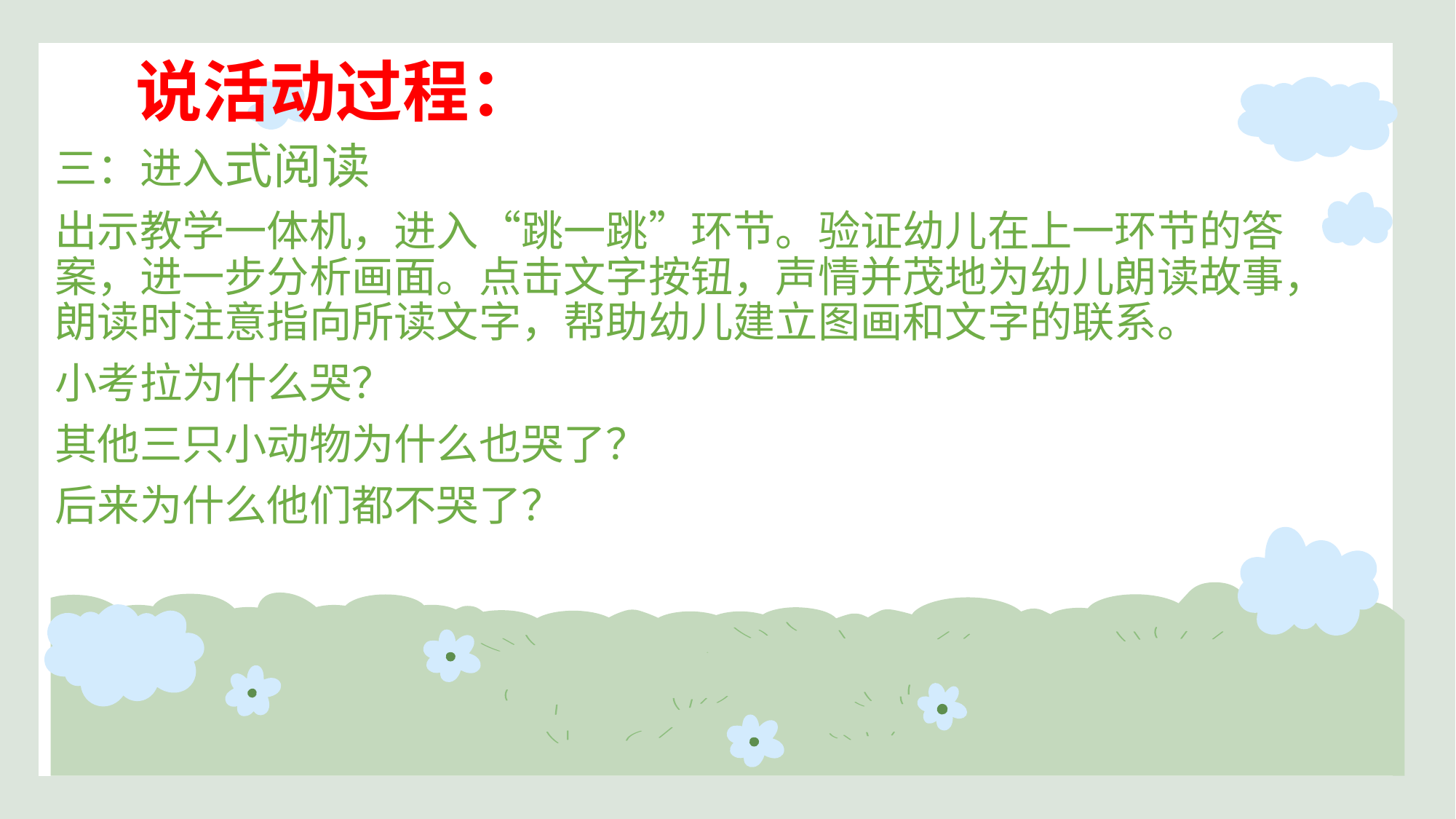

说活动过程：

三：进入式阅读
出示教学一体机，进入“跳一跳”环节。验证幼儿在上一环节的答案，进一步分析画面。点击文字按钮，声情并茂地为幼儿朗读故事，朗读时注意指向所读文字，帮助幼儿建立图画和文字的联系。
小考拉为什么哭？
其他三只小动物为什么也哭了？
后来为什么他们都不哭了？